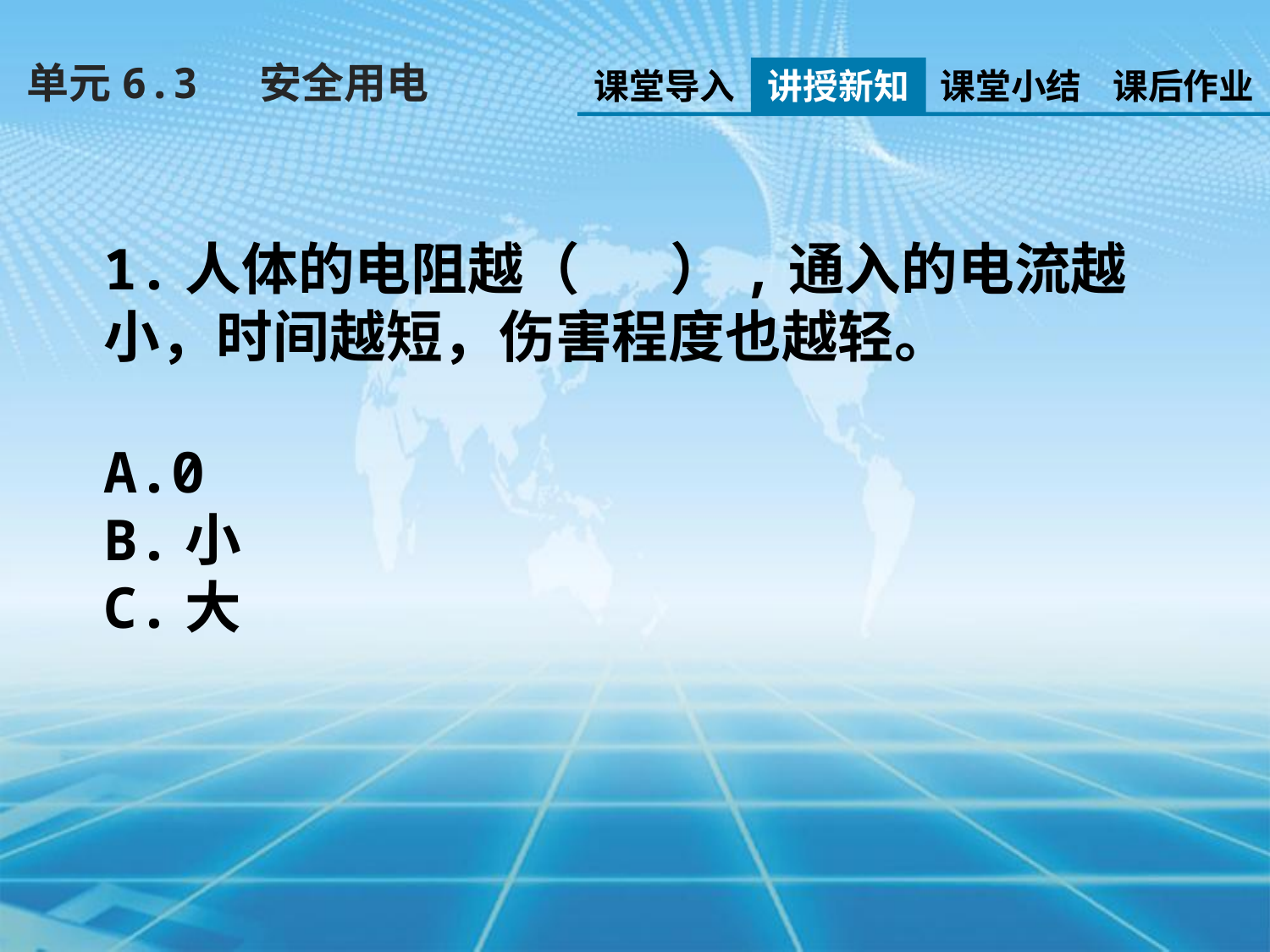

单元6.3　 安全用电
课堂导入
讲授新知
课堂小结
课后作业
1.人体的电阻越（       ）,通入的电流越小，时间越短，伤害程度也越轻。

A.0
B.小
C.大